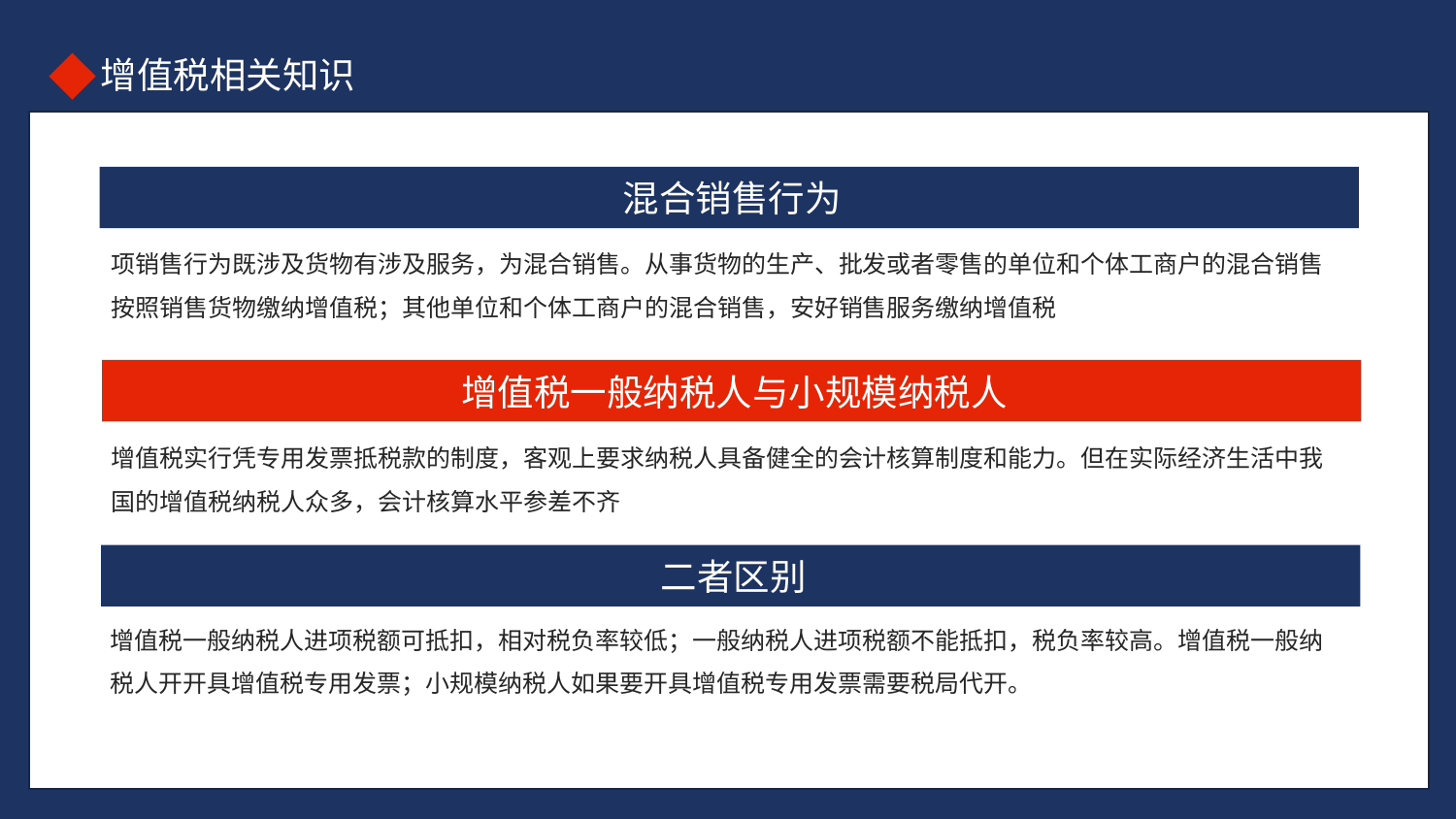

混合销售行为
项销售行为既涉及货物有涉及服务，为混合销售。从事货物的生产、批发或者零售的单位和个体工商户的混合销售
按照销售货物缴纳增值税；其他单位和个体工商户的混合销售，安好销售服务缴纳增值税

增值税一般纳税人与小规模纳税人
增值税实行凭专用发票抵税款的制度，客观上要求纳税人具备健全的会计核算制度和能力。但在实际经济生活中我国的增值税纳税人众多，会计核算水平参差不齐

二者区别
增值税一般纳税人进项税额可抵扣，相对税负率较低；一般纳税人进项税额不能抵扣，税负率较高。增值税一般纳税人开开具增值税专用发票；小规模纳税人如果要开具增值税专用发票需要税局代开。